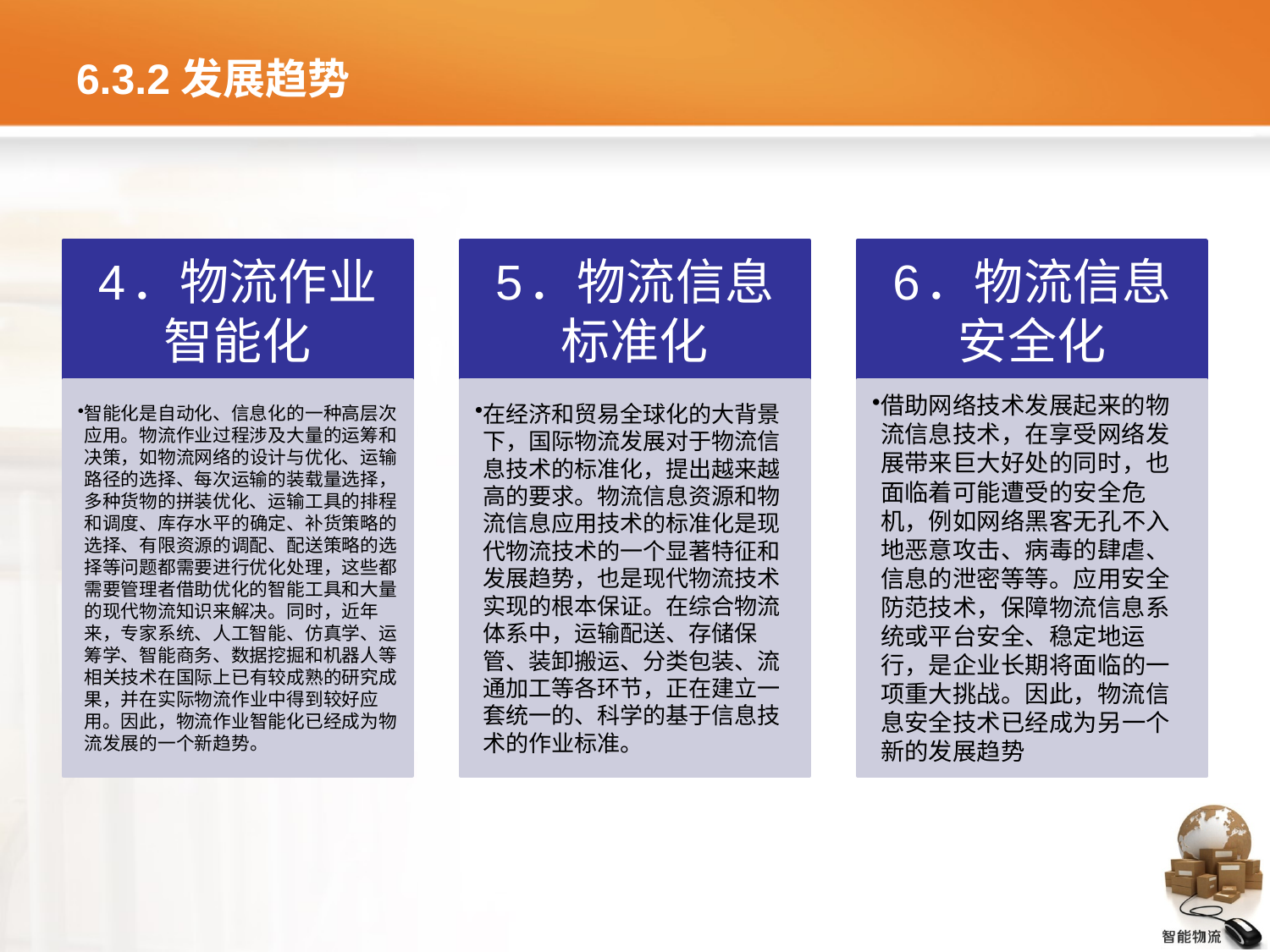

# 6.3.2发展趋势
4．物流作业智能化
智能化是自动化、信息化的一种高层次应用。物流作业过程涉及大量的运筹和决策，如物流网络的设计与优化、运输路径的选择、每次运输的装载量选择，多种货物的拼装优化、运输工具的排程和调度、库存水平的确定、补货策略的选择、有限资源的调配、配送策略的选择等问题都需要进行优化处理，这些都需要管理者借助优化的智能工具和大量的现代物流知识来解决。同时，近年来，专家系统、人工智能、仿真学、运筹学、智能商务、数据挖掘和机器人等相关技术在国际上已有较成熟的研究成果，并在实际物流作业中得到较好应用。因此，物流作业智能化已经成为物流发展的一个新趋势。
5．物流信息标准化
在经济和贸易全球化的大背景下，国际物流发展对于物流信息技术的标准化，提出越来越高的要求。物流信息资源和物流信息应用技术的标准化是现代物流技术的一个显著特征和发展趋势，也是现代物流技术实现的根本保证。在综合物流体系中，运输配送、存储保管、装卸搬运、分类包装、流通加工等各环节，正在建立一套统一的、科学的基于信息技术的作业标准。
6．物流信息安全化
借助网络技术发展起来的物流信息技术，在享受网络发展带来巨大好处的同时，也面临着可能遭受的安全危机，例如网络黑客无孔不入地恶意攻击、病毒的肆虐、信息的泄密等等。应用安全防范技术，保障物流信息系统或平台安全、稳定地运行，是企业长期将面临的一项重大挑战。因此，物流信息安全技术已经成为另一个新的发展趋势